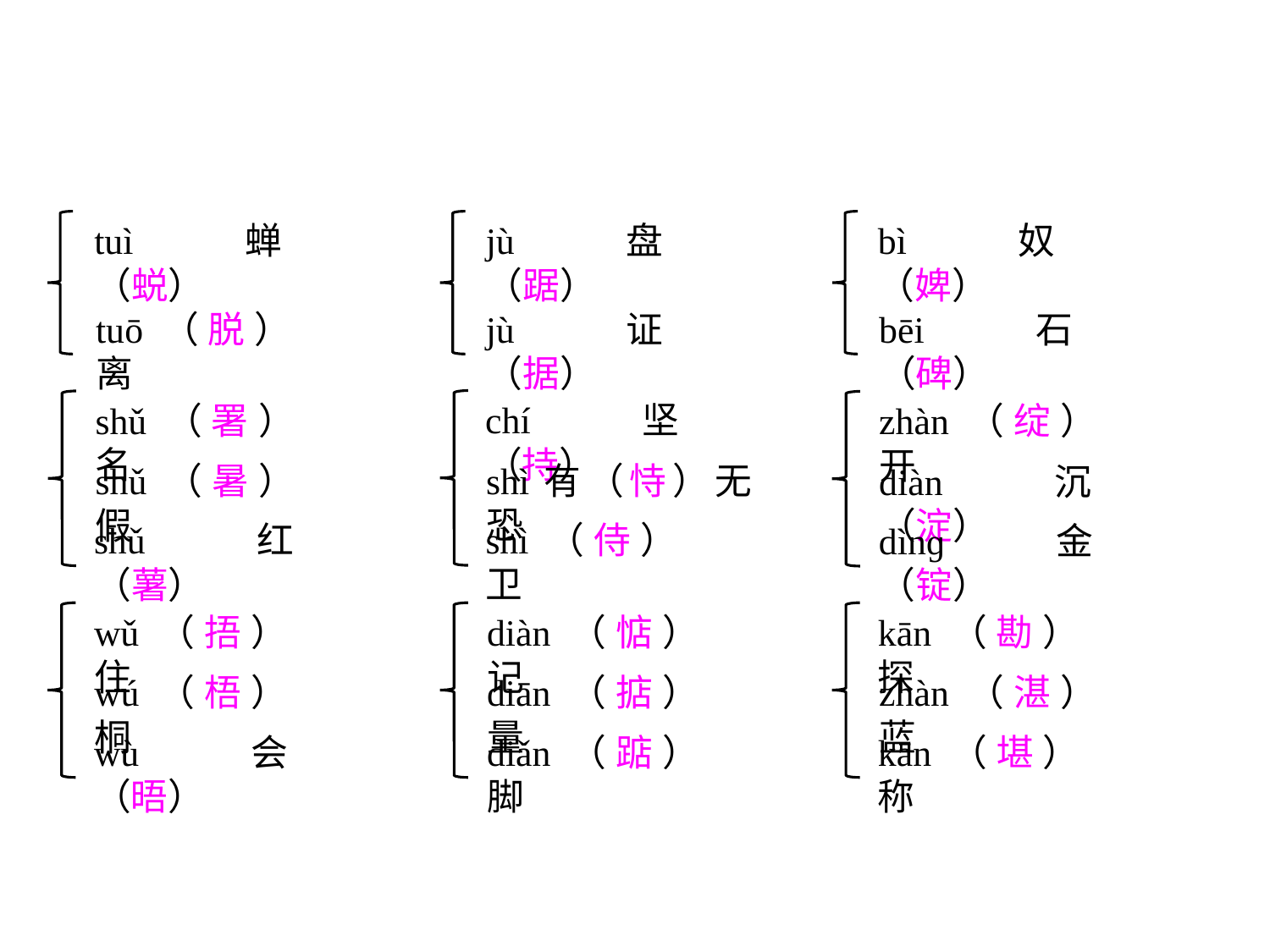

tuì蝉（蜕）
tuō（脱）离

jù盘（踞）
jù证（据）

bì奴（婢）
bēi石（碑）

chí坚（持）
shì有（恃）无恐
shì（侍）卫

shǔ（署）名
shǔ（暑）假
shǔ红（薯）

zhàn（绽）开
diàn沉（淀）
dìnɡ金（锭）

wǔ（捂）住
wú（梧）桐
wù会（晤）

diàn（惦）记
diān（掂）量
diǎn（踮）脚

kān（勘）探
zhàn（湛）蓝
kān（堪）称